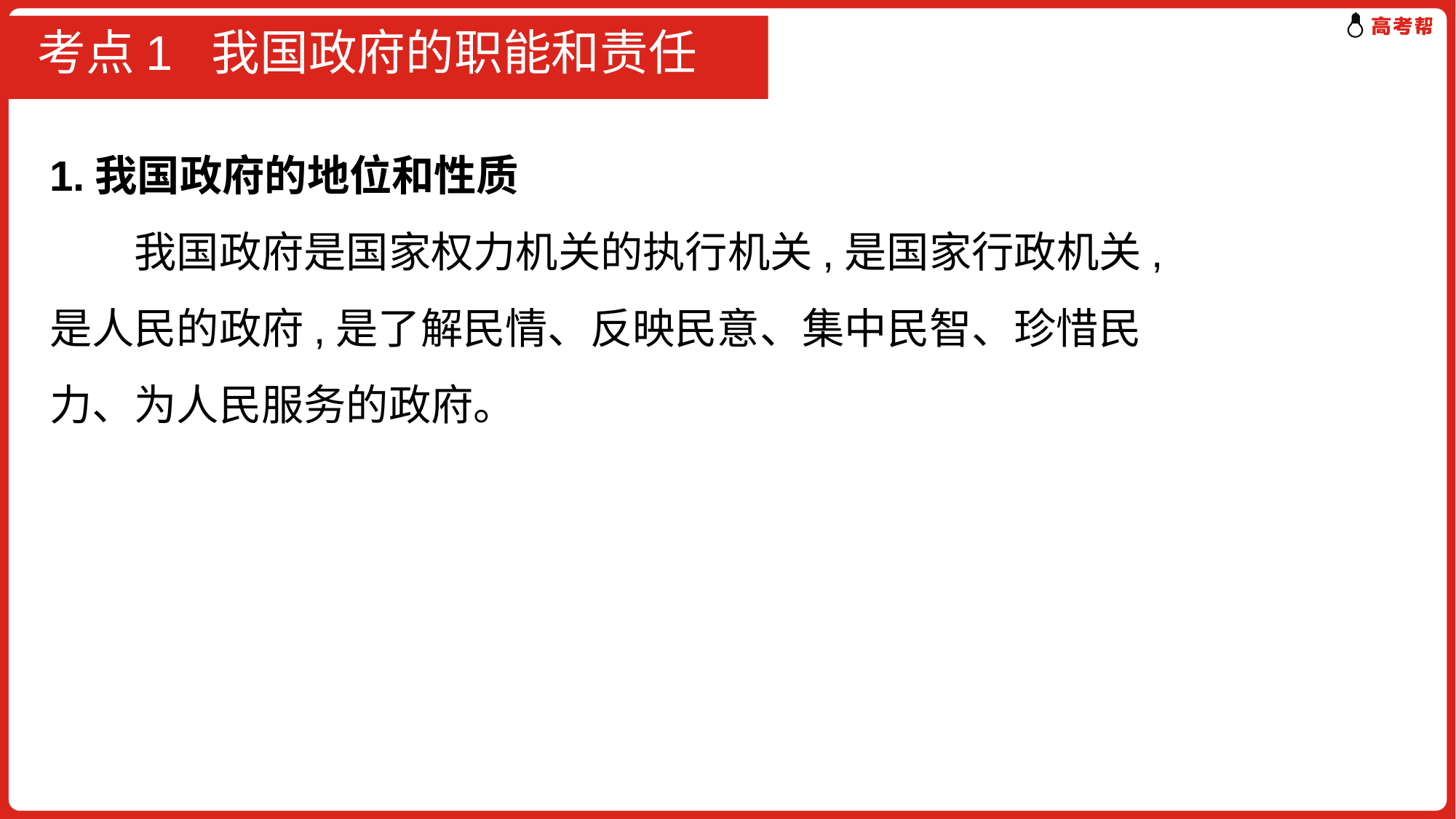

# 考点1  我国政府的职能和责任
1.我国政府的地位和性质
　　我国政府是国家权力机关的执行机关,是国家行政机关,是人民的政府,是了解民情、反映民意、集中民智、珍惜民力、为人民服务的政府。